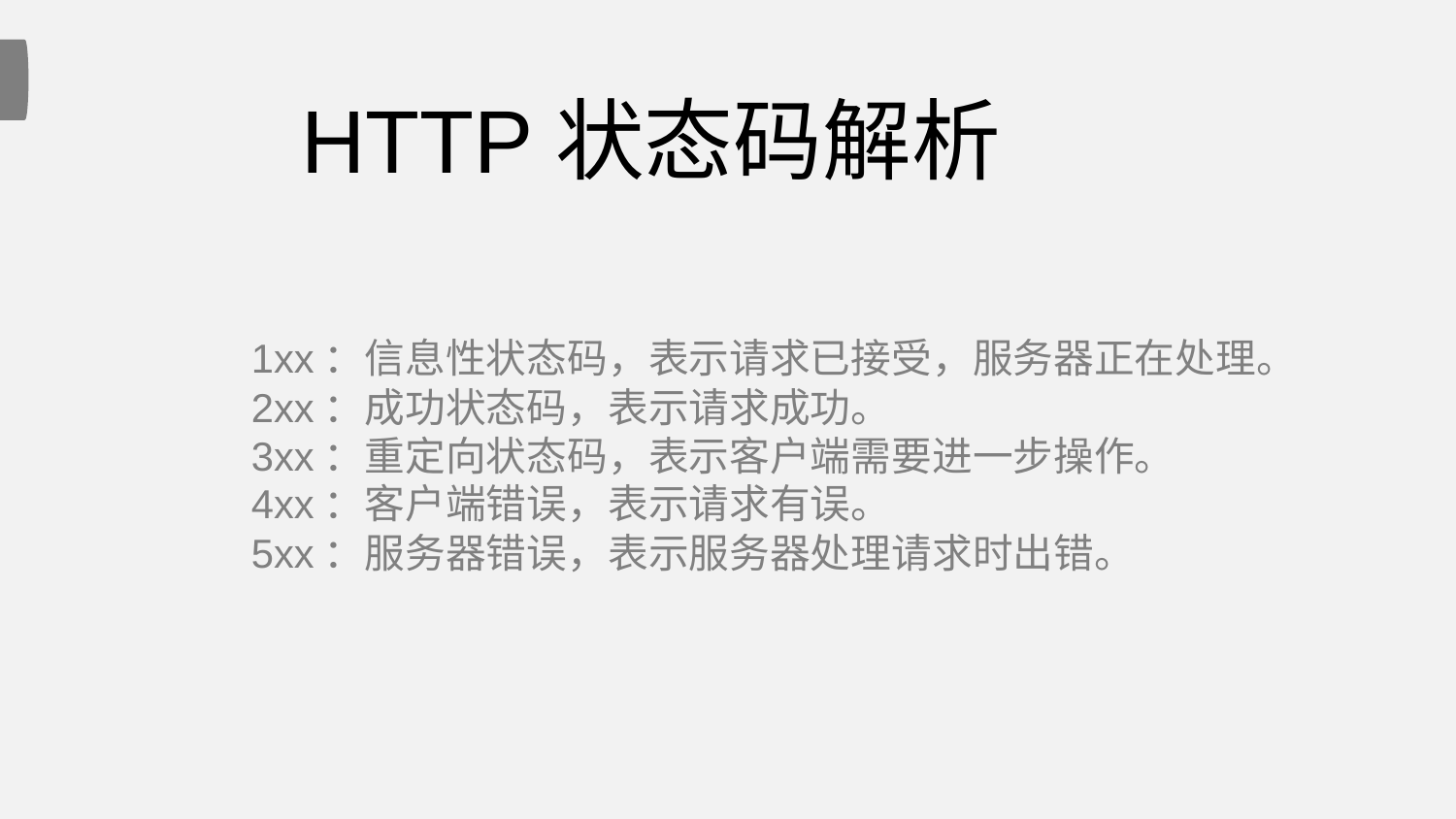

HTTP状态码解析
1xx：信息性状态码，表示请求已接受，服务器正在处理。
2xx：成功状态码，表示请求成功。
3xx：重定向状态码，表示客户端需要进一步操作。
4xx：客户端错误，表示请求有误。
5xx：服务器错误，表示服务器处理请求时出错。